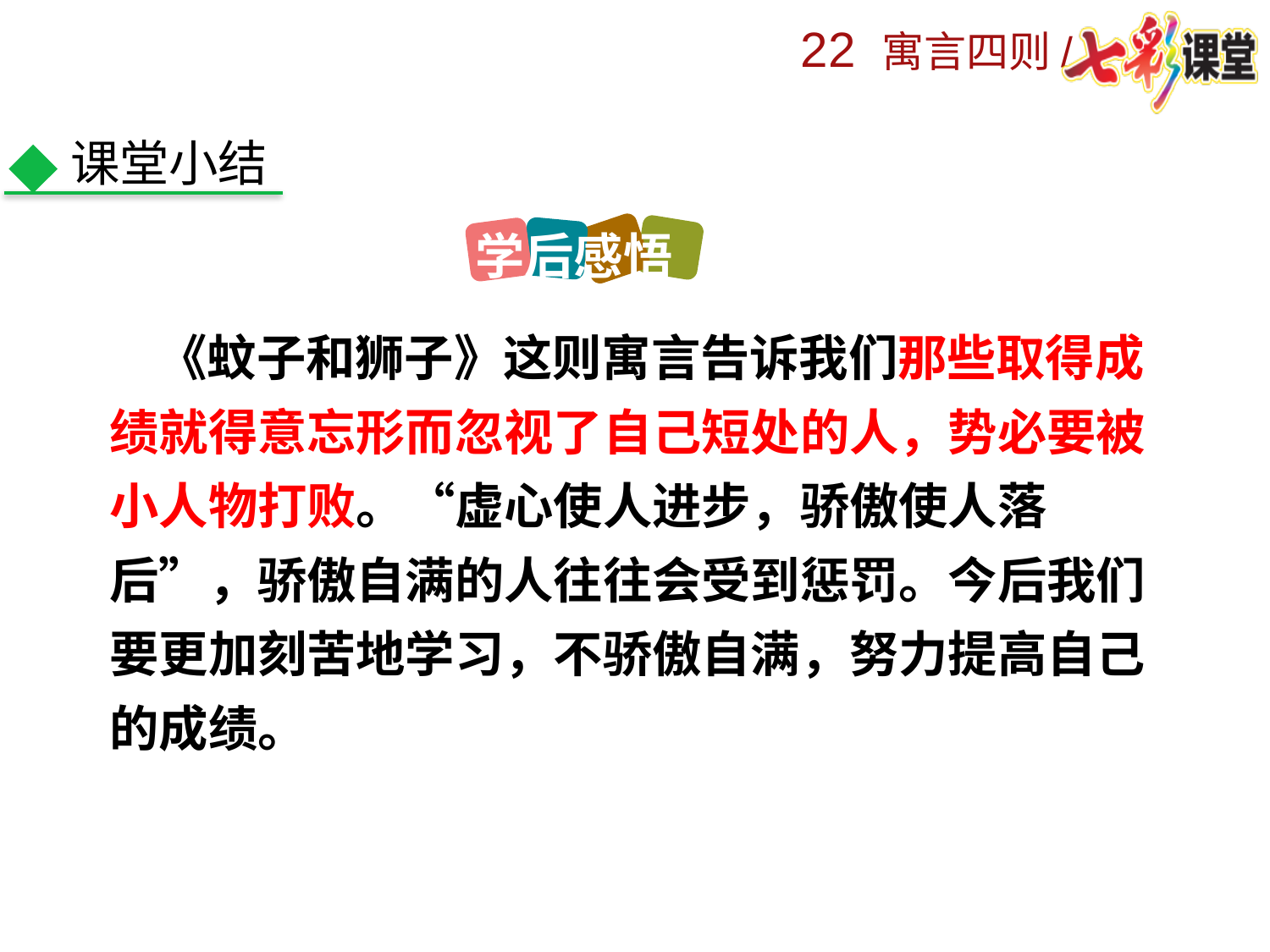

课堂小结

学后感悟

    《蚊子和狮子》这则寓言告诉我们那些取得成绩就得意忘形而忽视了自己短处的人，势必要被小人物打败。“虚心使人进步，骄傲使人落后”，骄傲自满的人往往会受到惩罚。今后我们要更加刻苦地学习，不骄傲自满，努力提高自己的成绩。